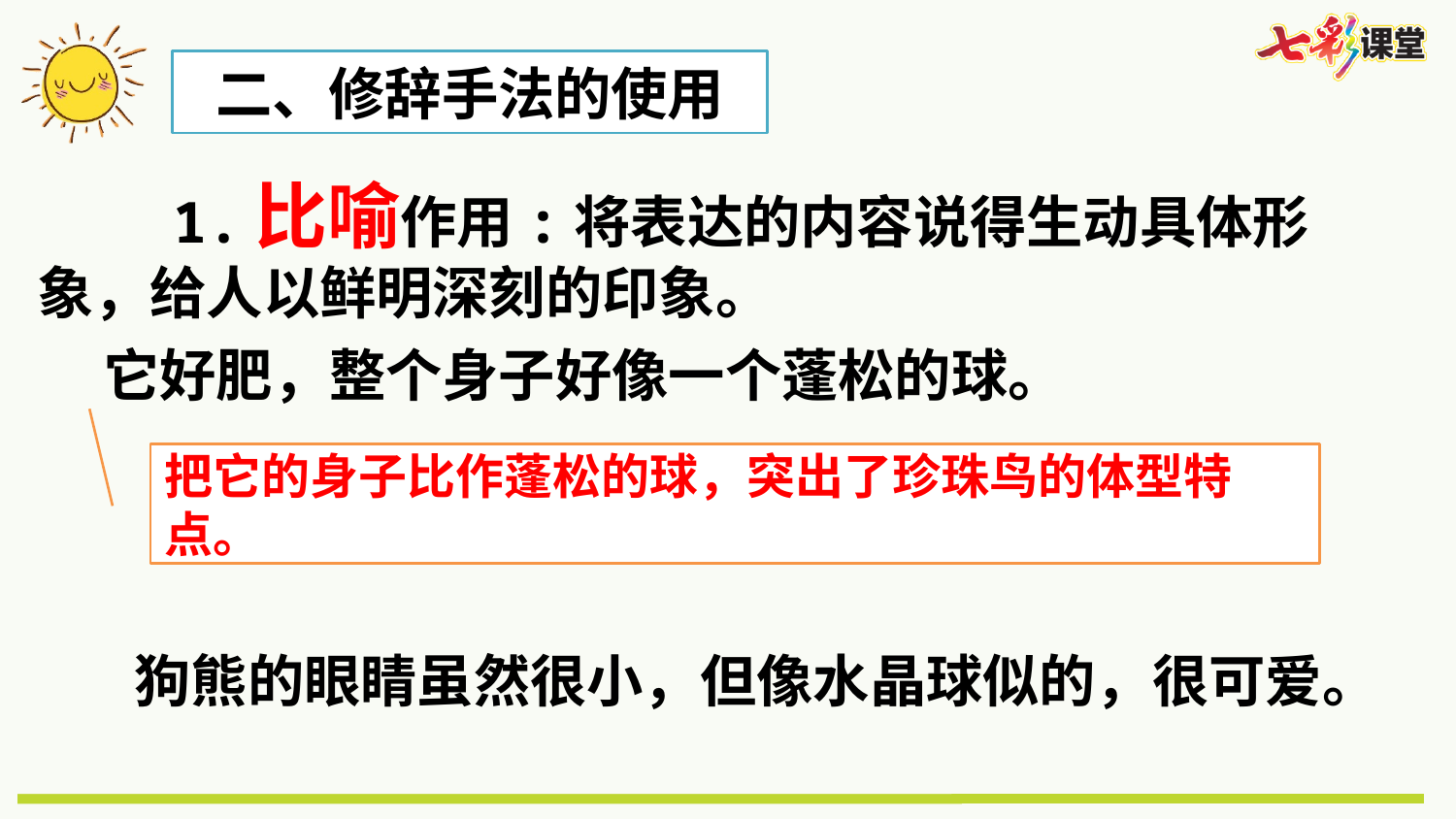

二、修辞手法的使用
    1.比喻作用:将表达的内容说得生动具体形象，给人以鲜明深刻的印象。
它好肥，整个身子好像一个蓬松的球。
把它的身子比作蓬松的球，突出了珍珠鸟的体型特点。
狗熊的眼睛虽然很小，但像水晶球似的，很可爱。